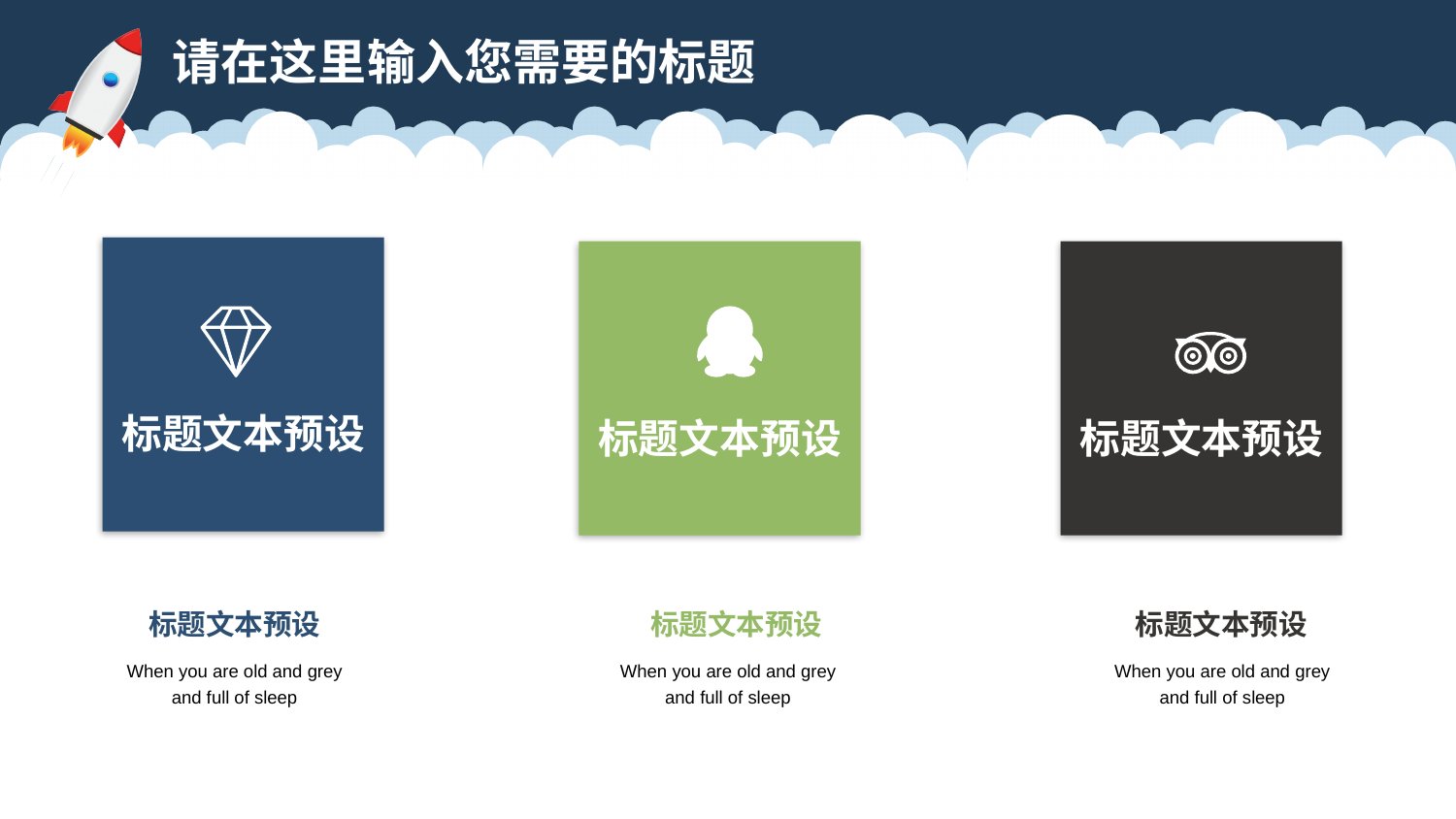

请在这里输入您需要的标题
标题文本预设
标题文本预设
标题文本预设

标题文本预设
When you are old and grey and full of sleep
When you are old and grey and full of sleep
When you are old and grey and full of sleep
标题文本预设

标题文本预设